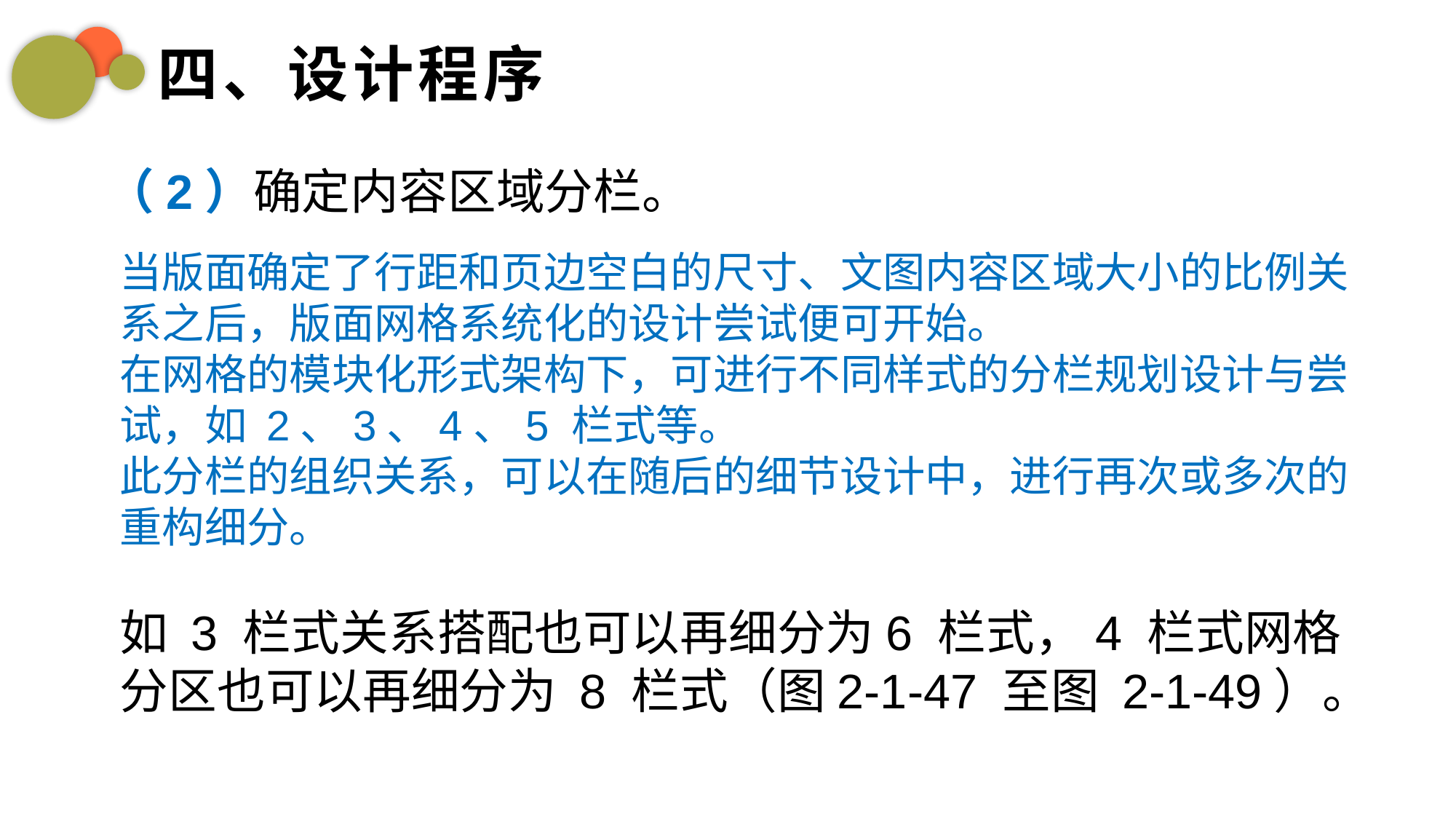

四、设计程序
（2）确定内容区域分栏。
当版面确定了行距和页边空白的尺寸、文图内容区域大小的比例关系之后，版面网格系统化的设计尝试便可开始。
在网格的模块化形式架构下，可进行不同样式的分栏规划设计与尝试，如 2、3、4、5 栏式等。
此分栏的组织关系，可以在随后的细节设计中，进行再次或多次的重构细分。

如 3 栏式关系搭配也可以再细分为6 栏式，4 栏式网格分区也可以再细分为 8 栏式（图2-1-47 至图 2-1-49）。